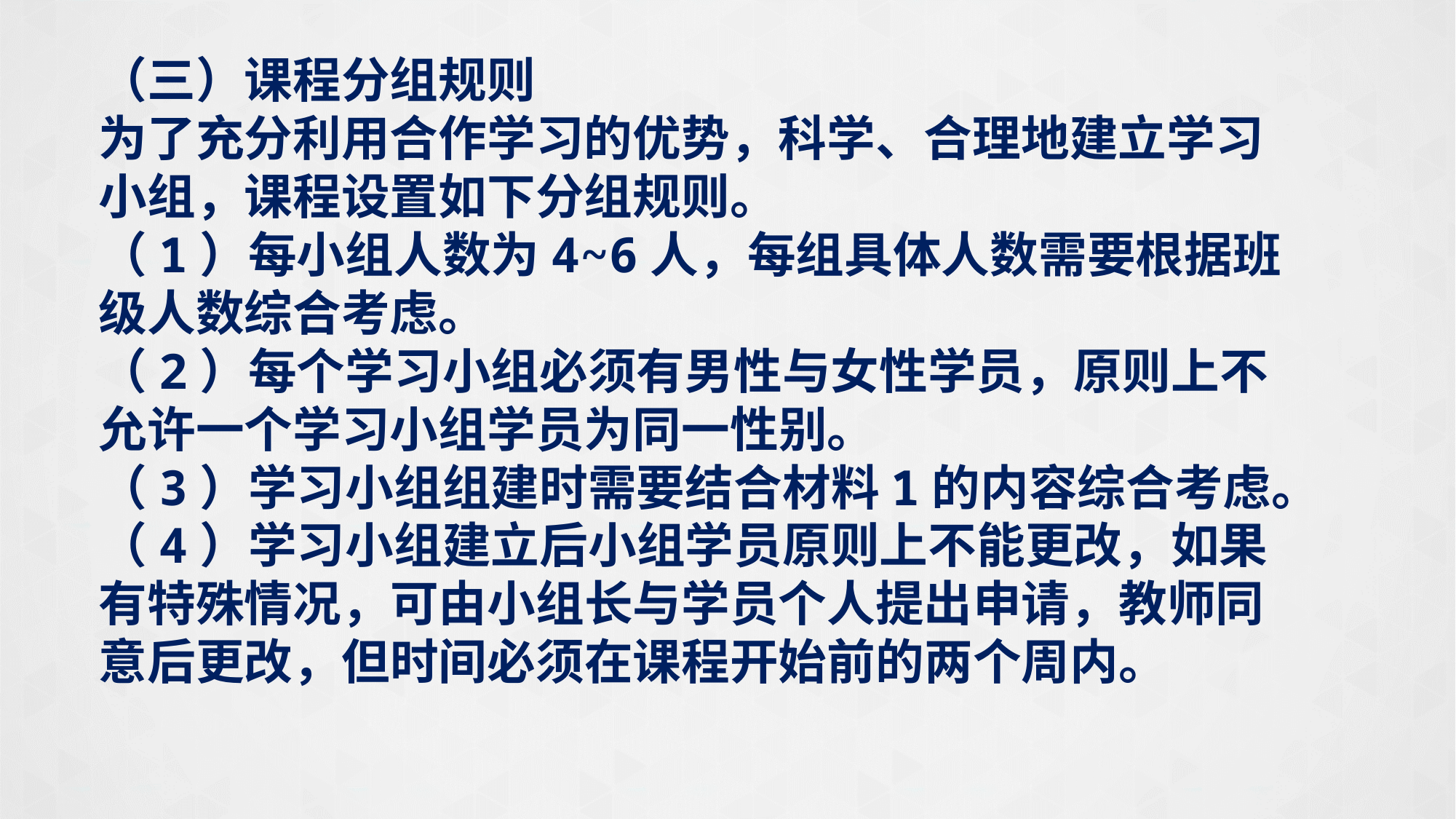

（三）课程分组规则
为了充分利用合作学习的优势，科学、合理地建立学习小组，课程设置如下分组规则。
（1）每小组人数为4~6人，每组具体人数需要根据班级人数综合考虑。
（2）每个学习小组必须有男性与女性学员，原则上不允许一个学习小组学员为同一性别。
（3）学习小组组建时需要结合材料1的内容综合考虑。
（4）学习小组建立后小组学员原则上不能更改，如果有特殊情况，可由小组长与学员个人提出申请，教师同意后更改，但时间必须在课程开始前的两个周内。